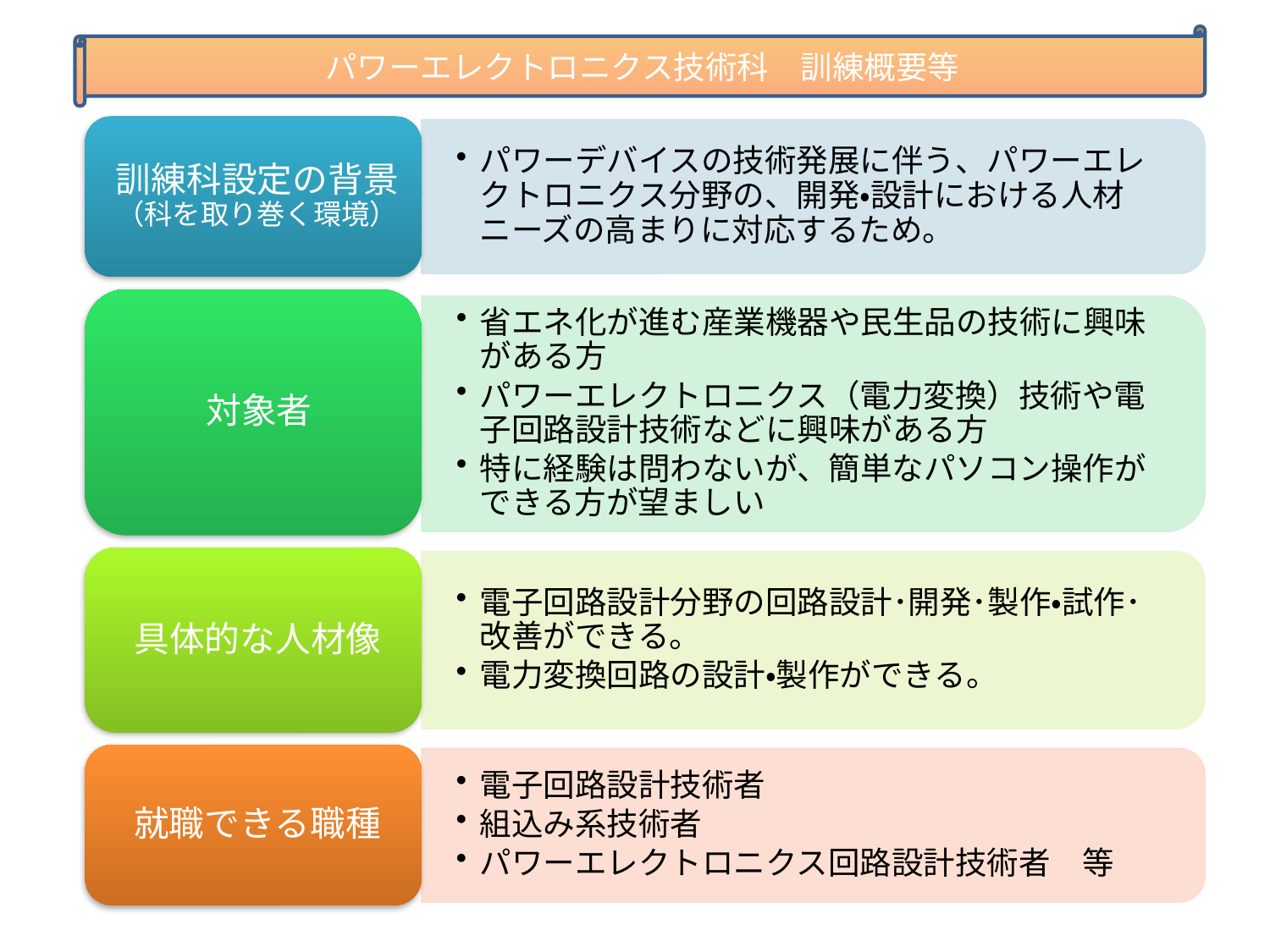

パワーエレクトロニクス技術科　訓練概要等
パワーデバイスの技術発展に伴う、パワーエレクトロニクス分野の、開発・設計における人材ニーズの高まりに対応するため。
訓練科設定の背景
（科を取り巻く環境）
省エネ化が進む産業機器や民生品の技術に興味がある方
パワーエレクトロニクス（電力変換）技術や電子回路設計技術などに興味がある方
特に経験は問わないが、簡単なパソコン操作ができる方が望ましい
対象者
電子回路設計分野の回路設計･開発･製作・試作･改善ができる。
電力変換回路の設計・製作ができる。
具体的な人材像
電子回路設計技術者
組込み系技術者
パワーエレクトロニクス回路設計技術者　等
就職できる職種